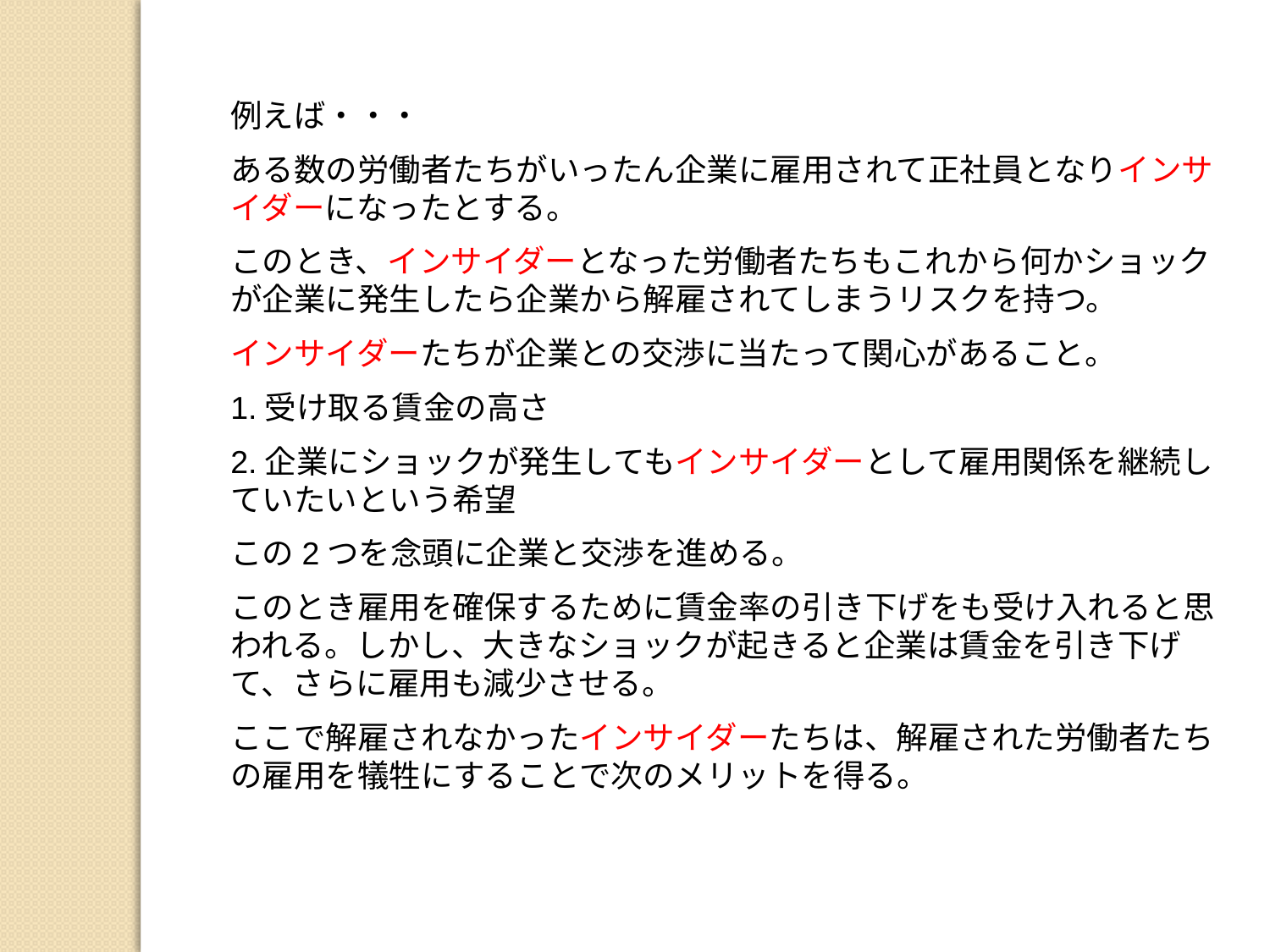

例えば・・・
ある数の労働者たちがいったん企業に雇用されて正社員となりインサイダーになったとする。
このとき、インサイダーとなった労働者たちもこれから何かショックが企業に発生したら企業から解雇されてしまうリスクを持つ。
インサイダーたちが企業との交渉に当たって関心があること。
1.受け取る賃金の高さ
2.企業にショックが発生してもインサイダーとして雇用関係を継続していたいという希望
この2つを念頭に企業と交渉を進める。
このとき雇用を確保するために賃金率の引き下げをも受け入れると思われる。しかし、大きなショックが起きると企業は賃金を引き下げて、さらに雇用も減少させる。
ここで解雇されなかったインサイダーたちは、解雇された労働者たちの雇用を犠牲にすることで次のメリットを得る。